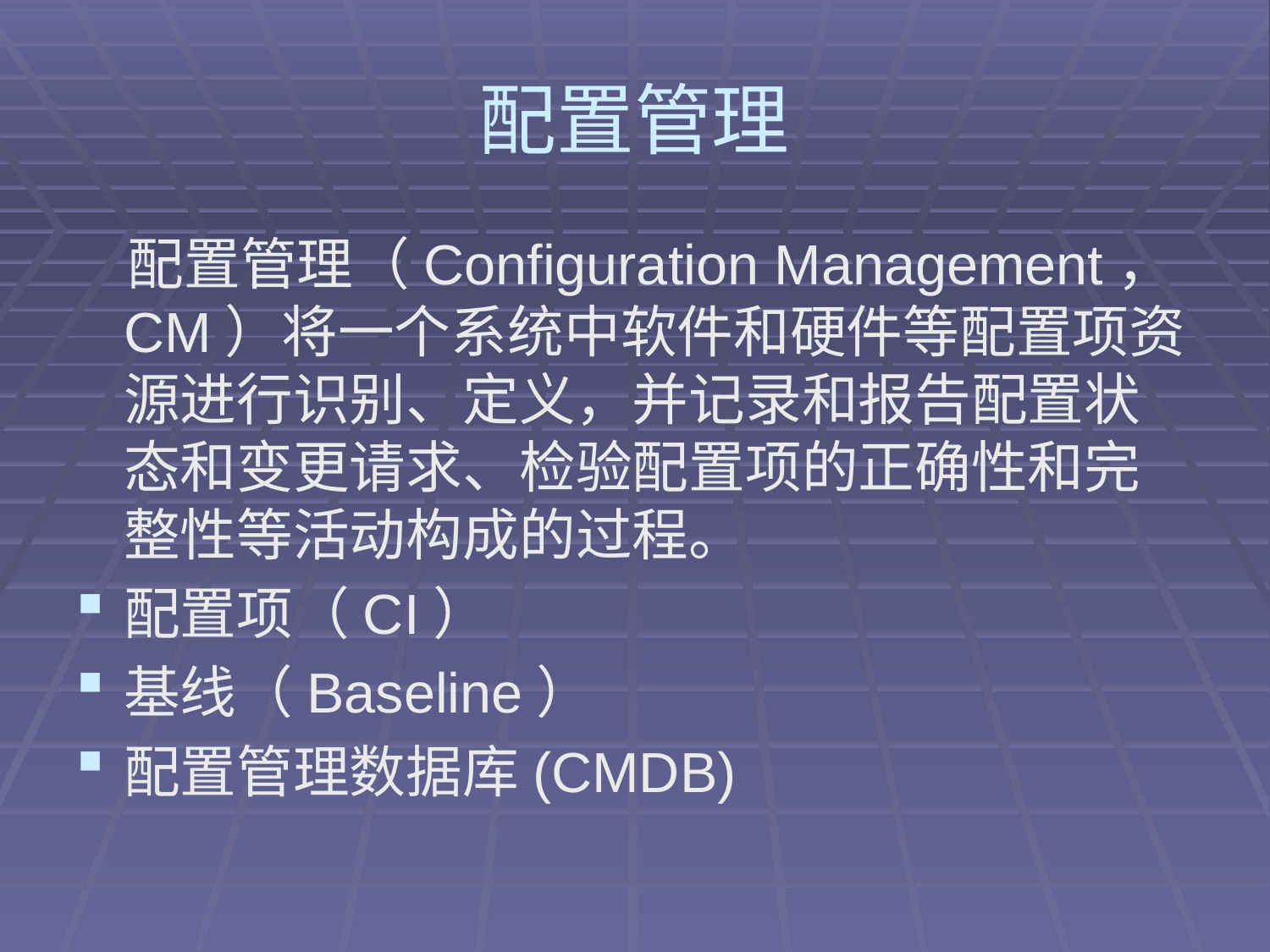

# 配置管理
   配置管理（Configuration Management，CM）将一个系统中软件和硬件等配置项资源进行识别、定义，并记录和报告配置状态和变更请求、检验配置项的正确性和完整性等活动构成的过程。
配置项（CI）
基线（Baseline）
配置管理数据库(CMDB)